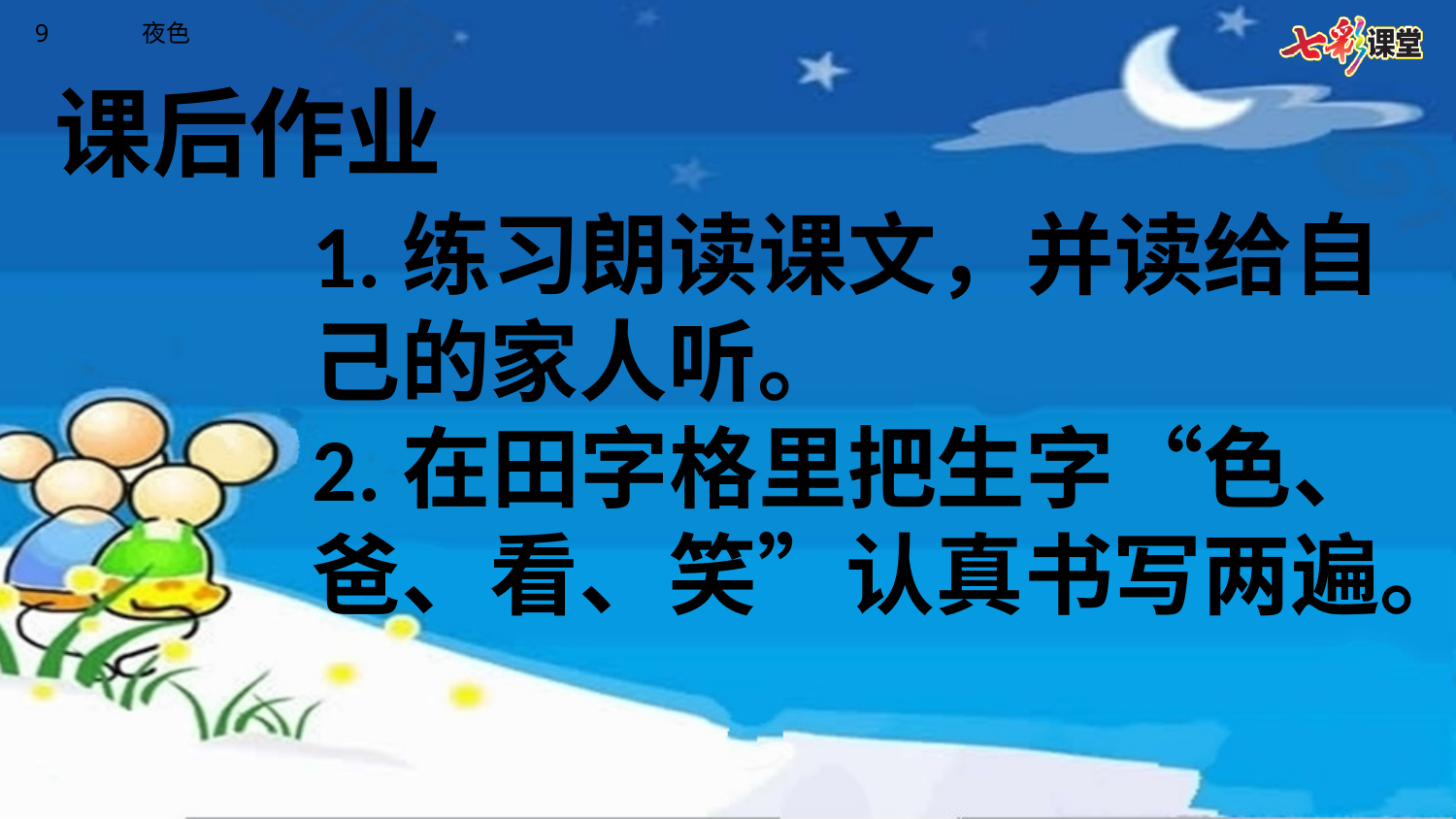

课后作业
1.练习朗读课文，并读给自己的家人听。
2.在田字格里把生字“色、爸、看、笑”认真书写两遍。